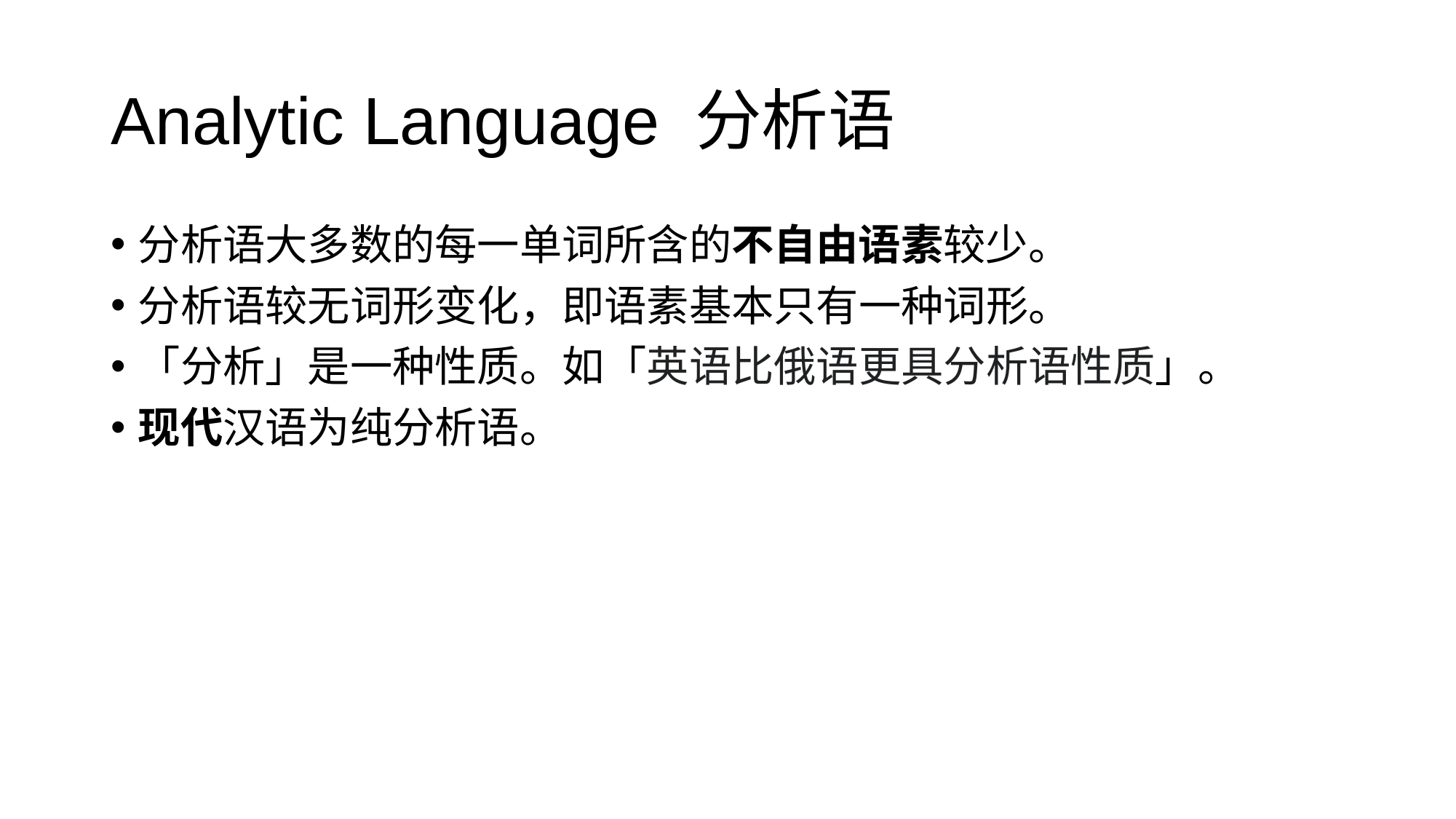

# Analytic Language 分析语
分析语大多数的每一单词所含的不自由语素较少。
分析语较无词形变化，即语素基本只有一种词形。
「分析」是一种性质。如「英语比俄语更具分析语性质」。
现代汉语为纯分析语。